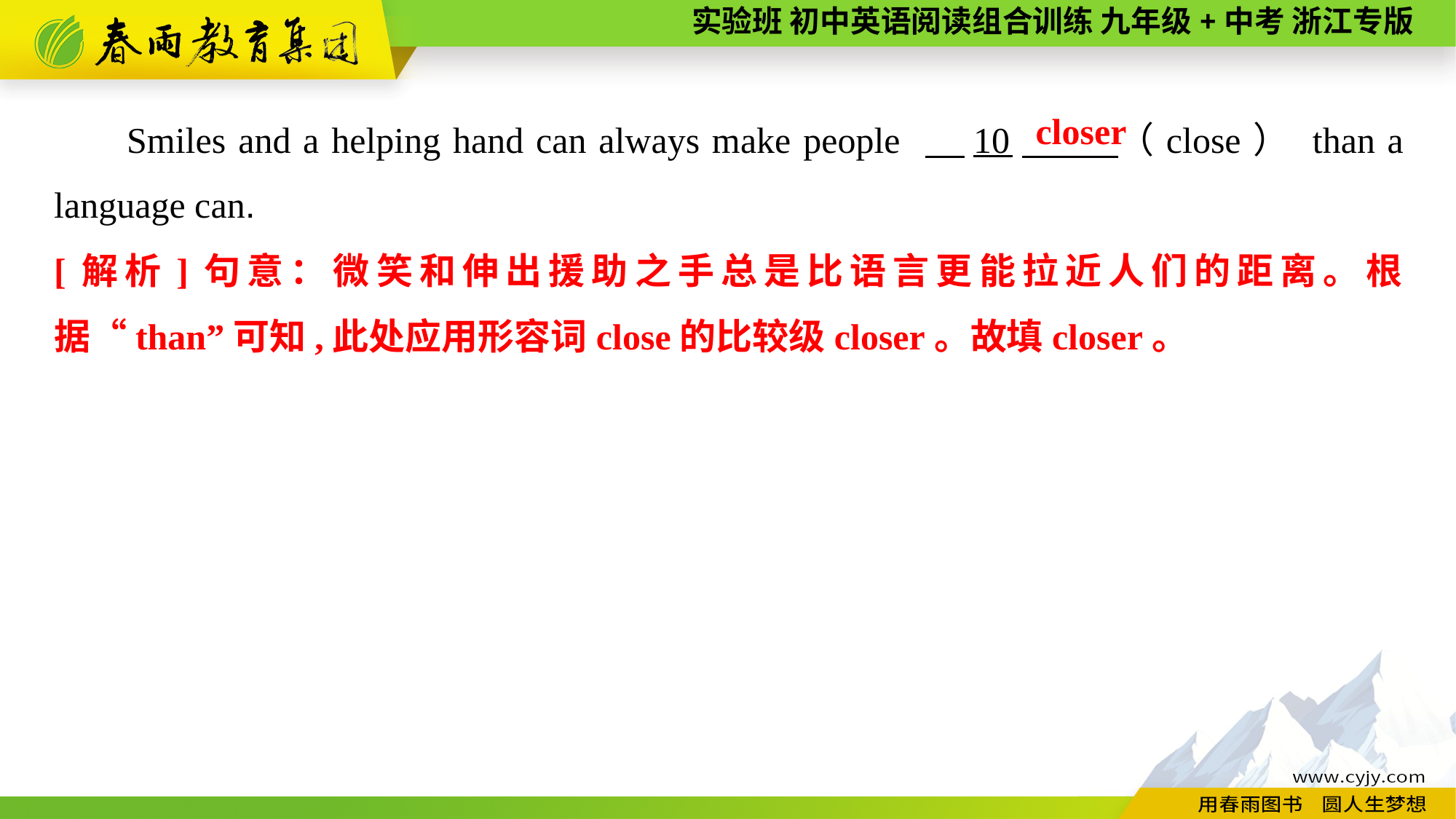

Smiles and a helping hand can always make people 　10　     （close） than a language can.
closer
[解析]句意：微笑和伸出援助之手总是比语言更能拉近人们的距离。根据“than”可知,此处应用形容词close的比较级closer。故填closer。